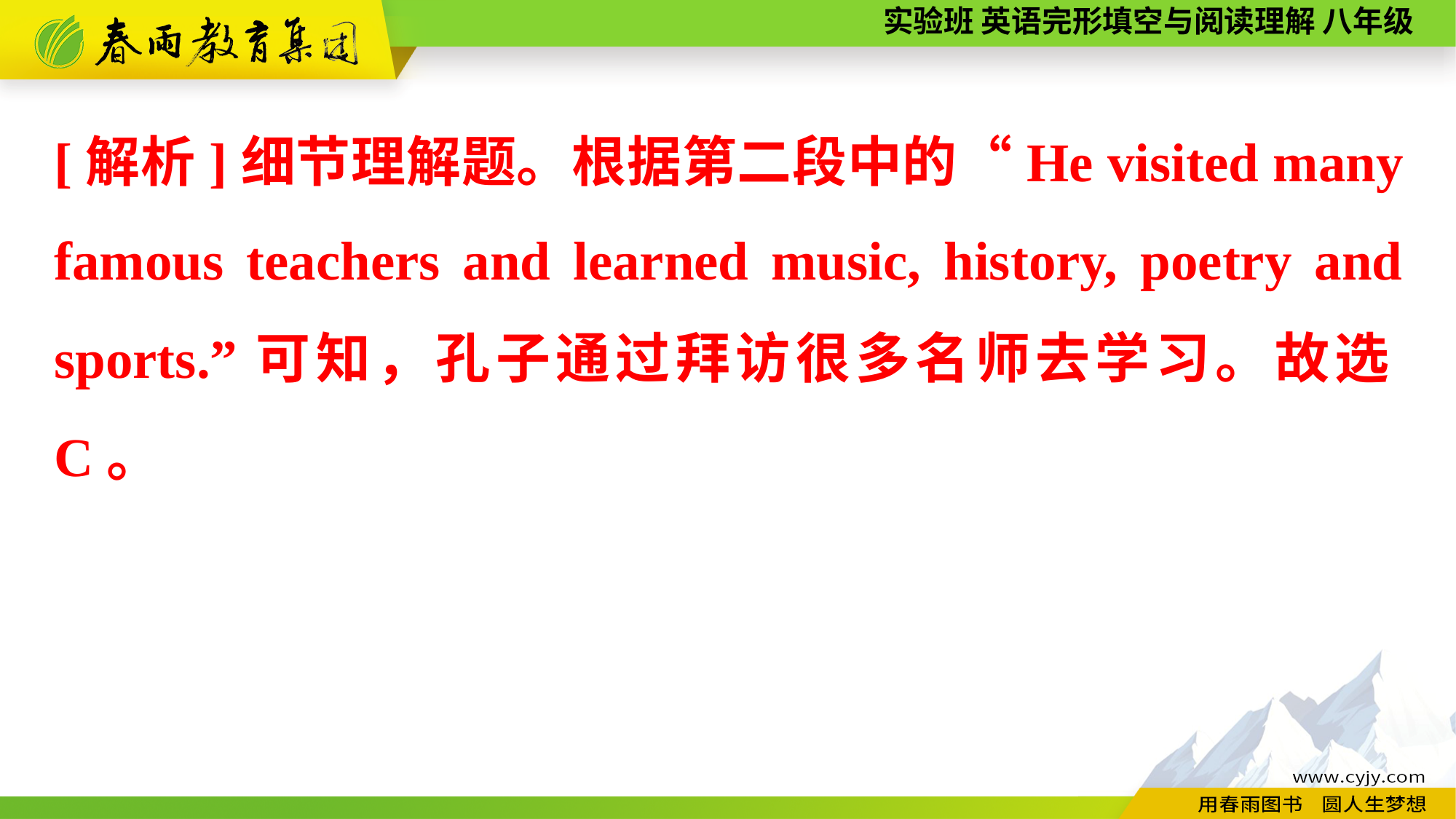

[解析]细节理解题。根据第二段中的“He visited many famous teachers and learned music, history, poetry and sports.”可知，孔子通过拜访很多名师去学习。故选C。